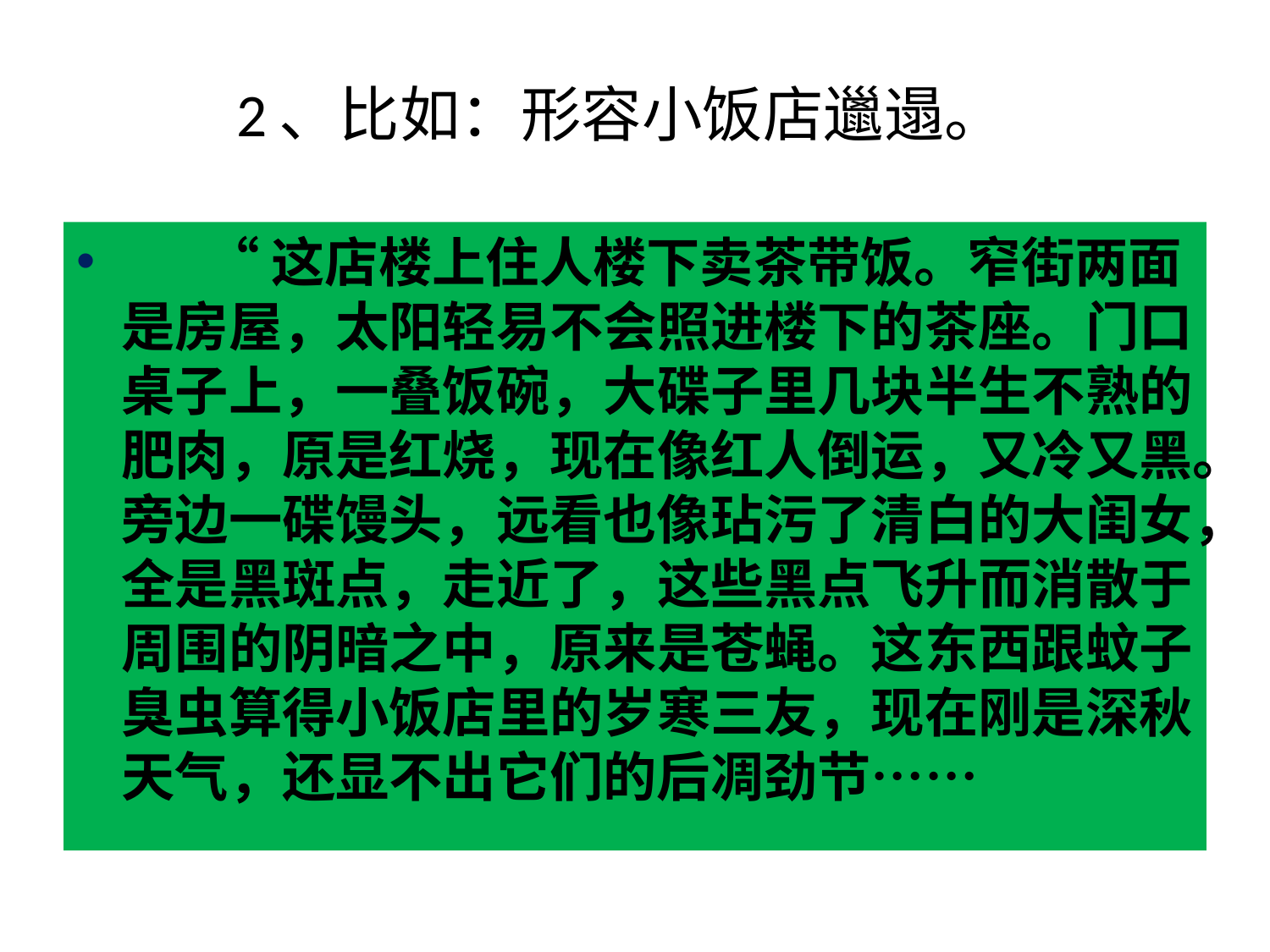

# 2、比如：形容小饭店邋遢。
       “这店楼上住人楼下卖茶带饭。窄街两面是房屋，太阳轻易不会照进楼下的茶座。门口桌子上，一叠饭碗，大碟子里几块半生不熟的肥肉，原是红烧，现在像红人倒运，又冷又黑。旁边一碟馒头，远看也像玷污了清白的大闺女，全是黑斑点，走近了，这些黑点飞升而消散于周围的阴暗之中，原来是苍蝇。这东西跟蚊子臭虫算得小饭店里的岁寒三友，现在刚是深秋天气，还显不出它们的后凋劲节……